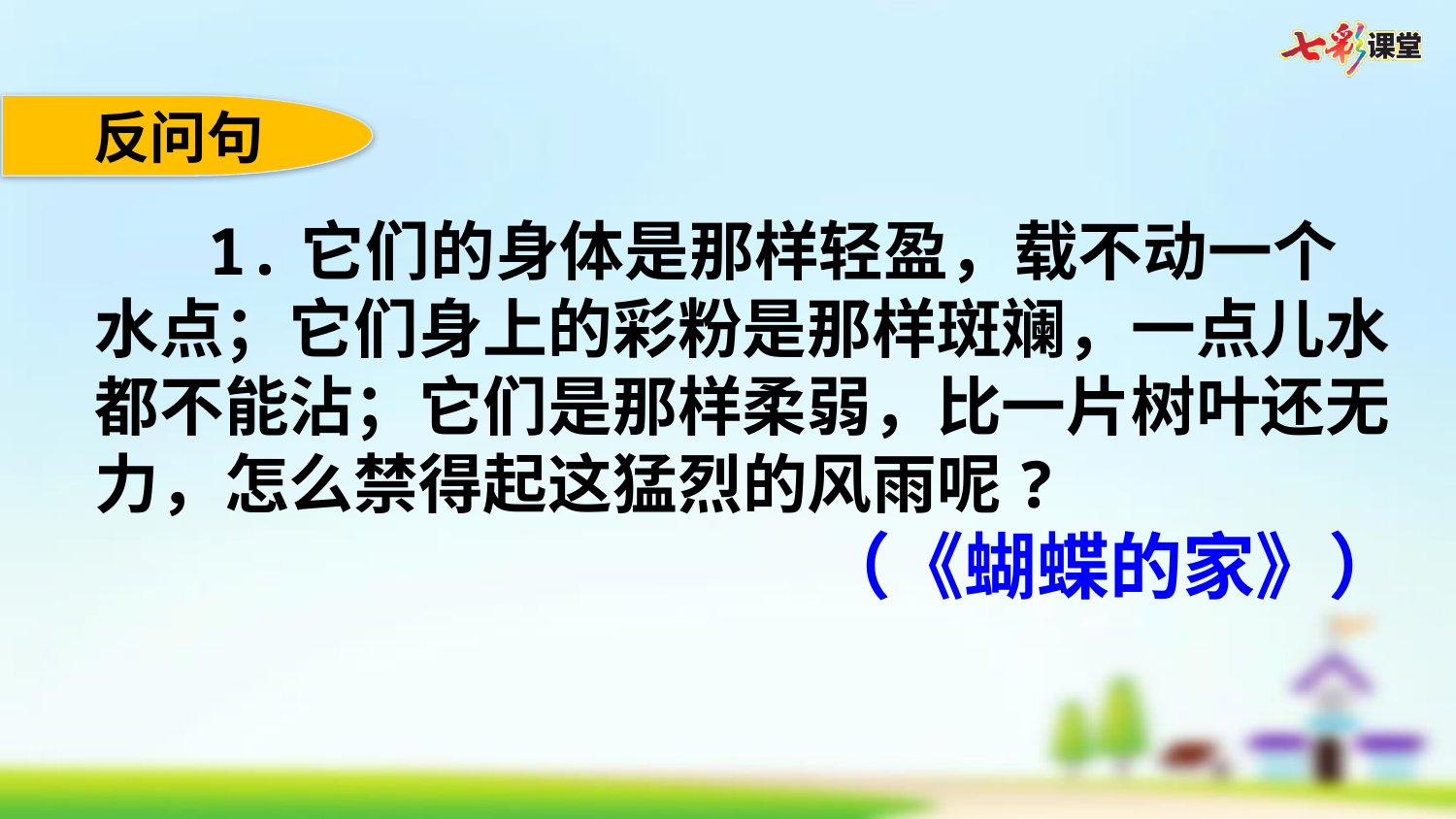

反问句
1.它们的身体是那样轻盈，载不动一个水点；它们身上的彩粉是那样斑斓，一点儿水都不能沾；它们是那样柔弱，比一片树叶还无力，怎么禁得起这猛烈的风雨呢?
 （《蝴蝶的家》）